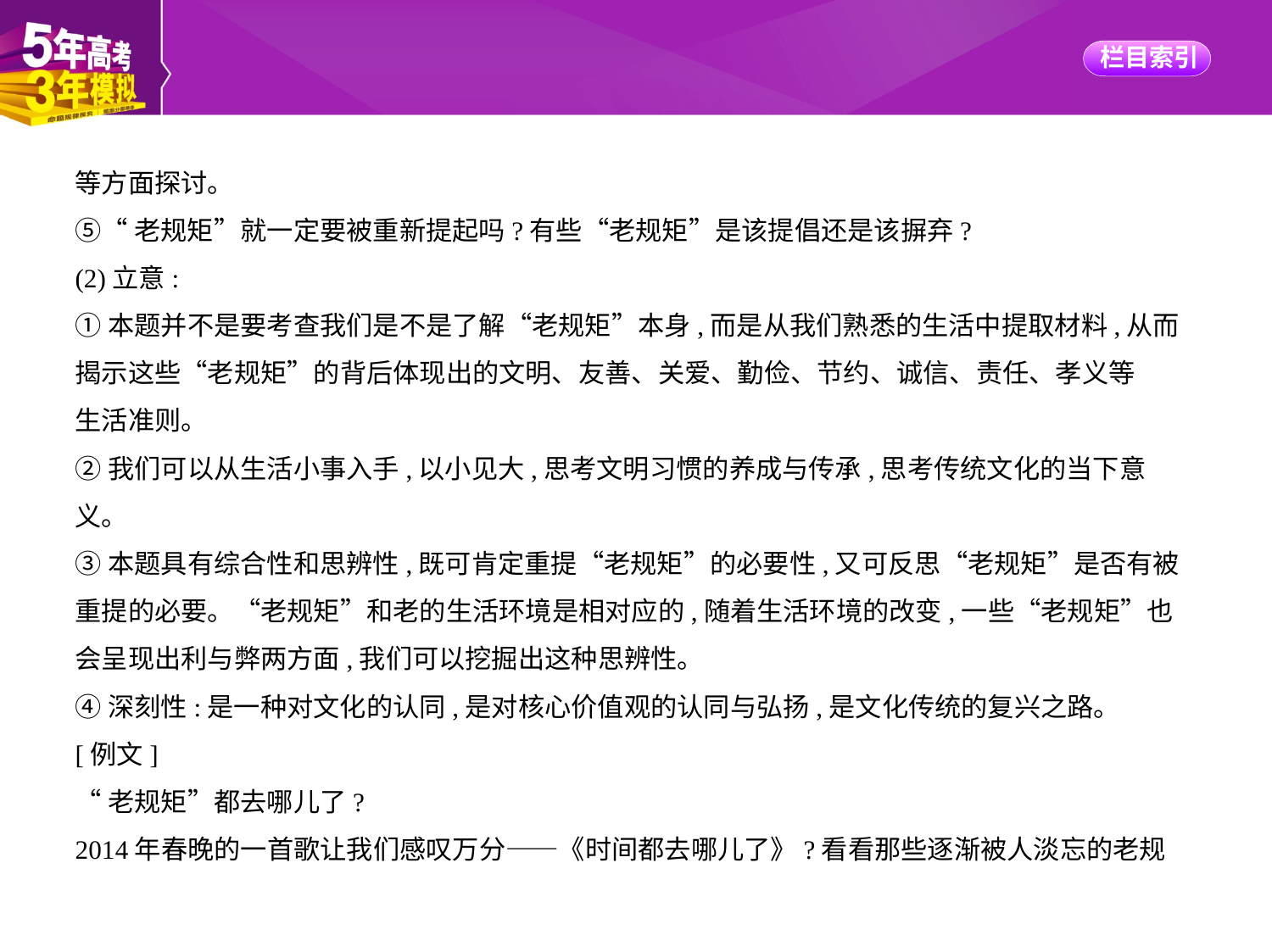

等方面探讨。
⑤“老规矩”就一定要被重新提起吗?有些“老规矩”是该提倡还是该摒弃?
(2)立意:
①本题并不是要考查我们是不是了解“老规矩”本身,而是从我们熟悉的生活中提取材料,从而
揭示这些“老规矩”的背后体现出的文明、友善、关爱、勤俭、节约、诚信、责任、孝义等
生活准则。
②我们可以从生活小事入手,以小见大,思考文明习惯的养成与传承,思考传统文化的当下意
义。
③本题具有综合性和思辨性,既可肯定重提“老规矩”的必要性,又可反思“老规矩”是否有被
重提的必要。“老规矩”和老的生活环境是相对应的,随着生活环境的改变,一些“老规矩”也
会呈现出利与弊两方面,我们可以挖掘出这种思辨性。
④深刻性:是一种对文化的认同,是对核心价值观的认同与弘扬,是文化传统的复兴之路。
[例文]
“老规矩”都去哪儿了?
2014年春晚的一首歌让我们感叹万分——《时间都去哪儿了》?看看那些逐渐被人淡忘的老规